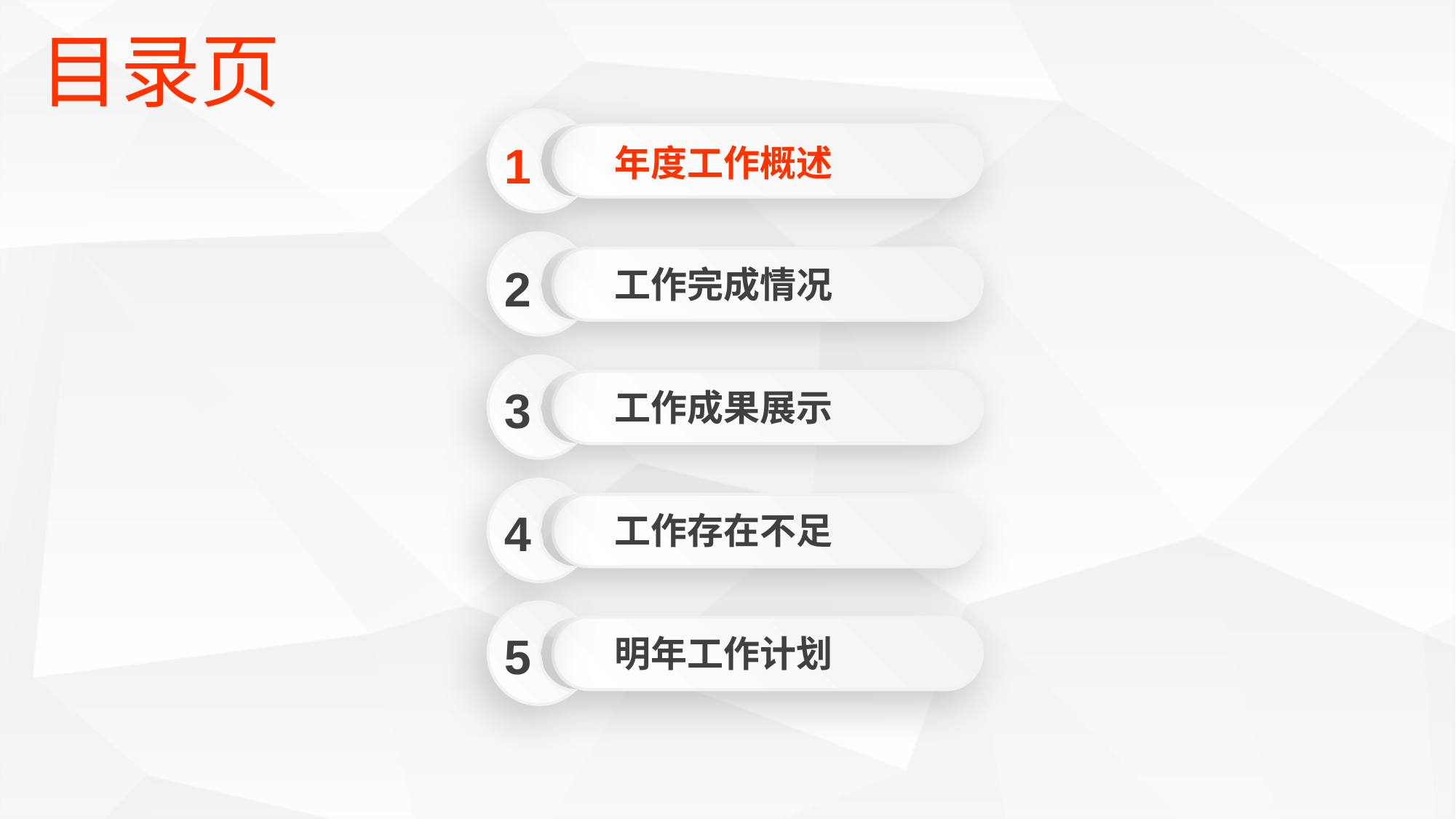

目录页

1
年度工作概述

2
工作完成情况

3
工作成果展示

4
工作存在不足

5
明年工作计划